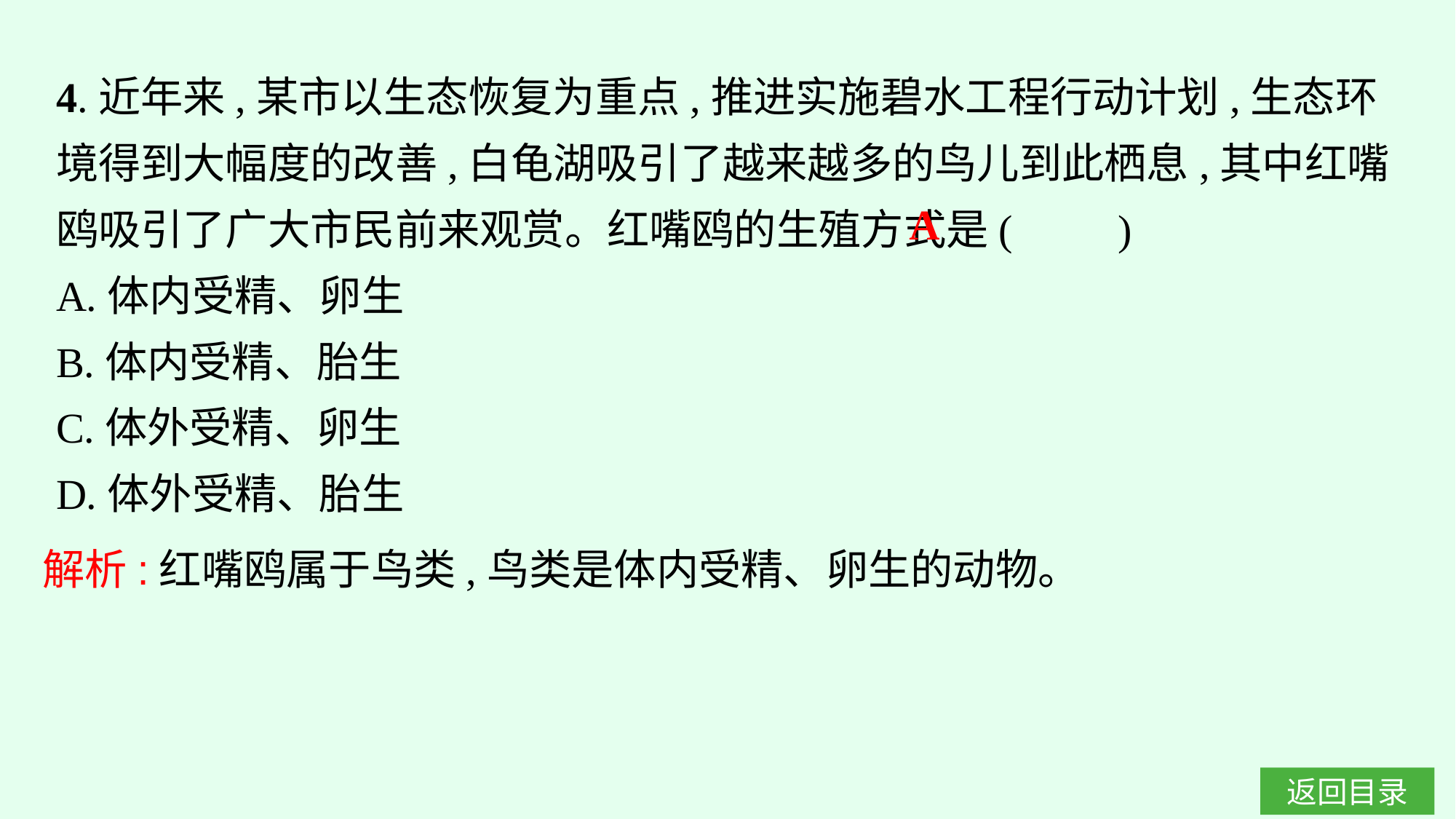

4.近年来,某市以生态恢复为重点,推进实施碧水工程行动计划,生态环境得到大幅度的改善,白龟湖吸引了越来越多的鸟儿到此栖息,其中红嘴鸥吸引了广大市民前来观赏。红嘴鸥的生殖方式是(　　)
A.体内受精、卵生
B.体内受精、胎生
C.体外受精、卵生
D.体外受精、胎生
A
解析:红嘴鸥属于鸟类,鸟类是体内受精、卵生的动物。